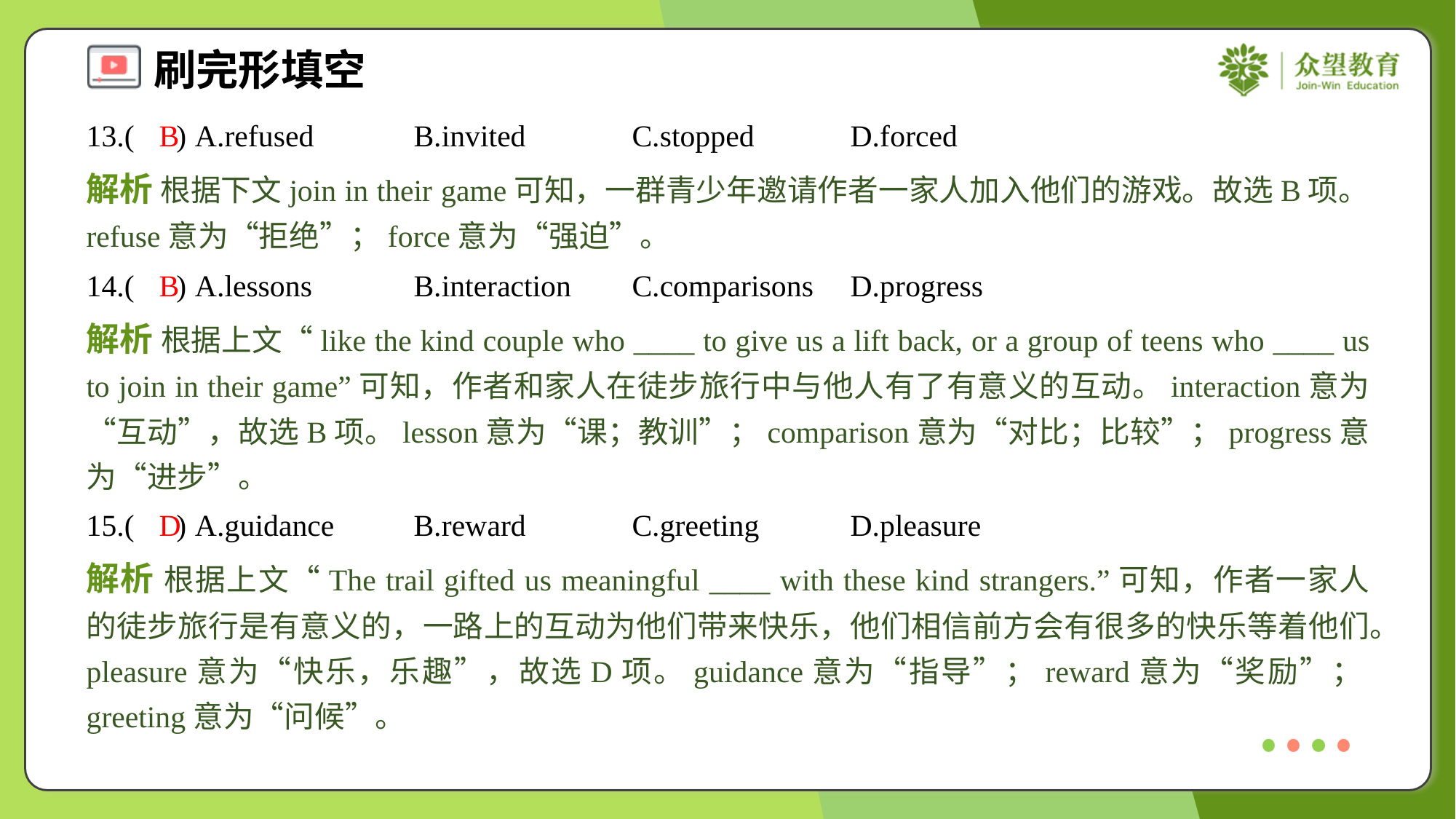

13.(     ) A.refused	B.invited	C.stopped	D.forced
B
解析 根据下文join in their game可知，一群青少年邀请作者一家人加入他们的游戏。故选B项。refuse意为“拒绝”；force意为“强迫”。
14.(     ) A.lessons	B.interaction	C.comparisons	D.progress
B
解析 根据上文“like the kind couple who ____ to give us a lift back, or a group of teens who ____ us to join in their game”可知，作者和家人在徒步旅行中与他人有了有意义的互动。interaction意为“互动”，故选B项。lesson意为“课；教训”；comparison意为“对比；比较”；progress意为“进步”。
15.(     ) A.guidance	B.reward	C.greeting	D.pleasure
D
解析 根据上文“The trail gifted us meaningful ____ with these kind strangers.”可知，作者一家人的徒步旅行是有意义的，一路上的互动为他们带来快乐，他们相信前方会有很多的快乐等着他们。pleasure意为“快乐，乐趣”，故选D项。guidance意为“指导”；reward意为“奖励”；greeting意为“问候”。